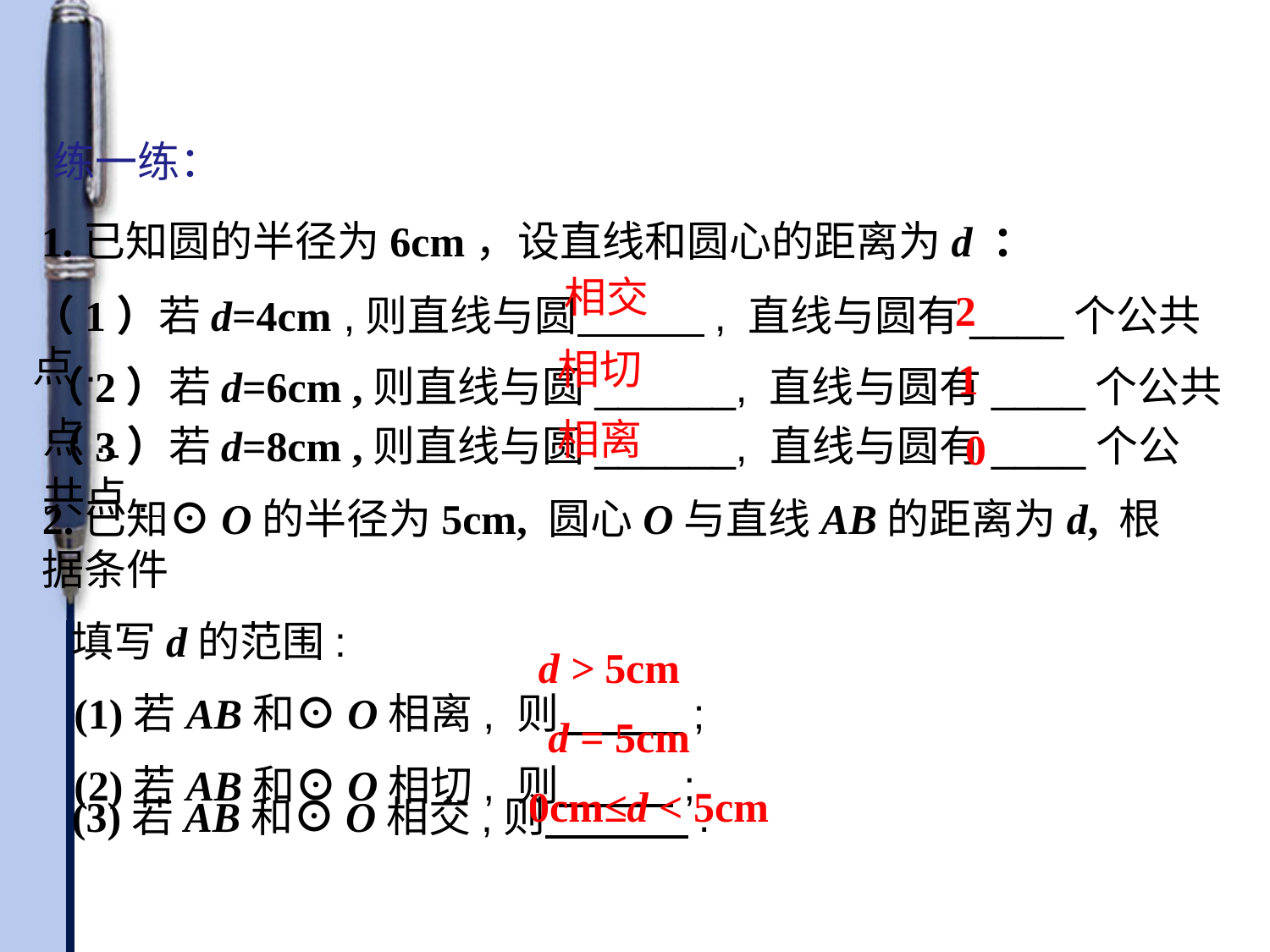

练一练：
1.已知圆的半径为6cm，设直线和圆心的距离为d ：
（1）若d=4cm ,则直线与圆　　　, 直线与圆有____个公共点.
（2）若d=6cm ,则直线与圆______, 直线与圆有____个公共点.
（3）若d=8cm ,则直线与圆______, 直线与圆有____个公共点.
相交
2
相切
1
相离
0
2.已知⊙O的半径为5cm, 圆心O与直线AB的距离为d, 根据条件
  填写d的范围:
   (1)若AB和⊙O相离, 则             ;
   (2)若AB和⊙O相切, 则            ;
(3)若AB和⊙O相交,则               .
d > 5cm
d = 5cm
0cm≤d < 5cm